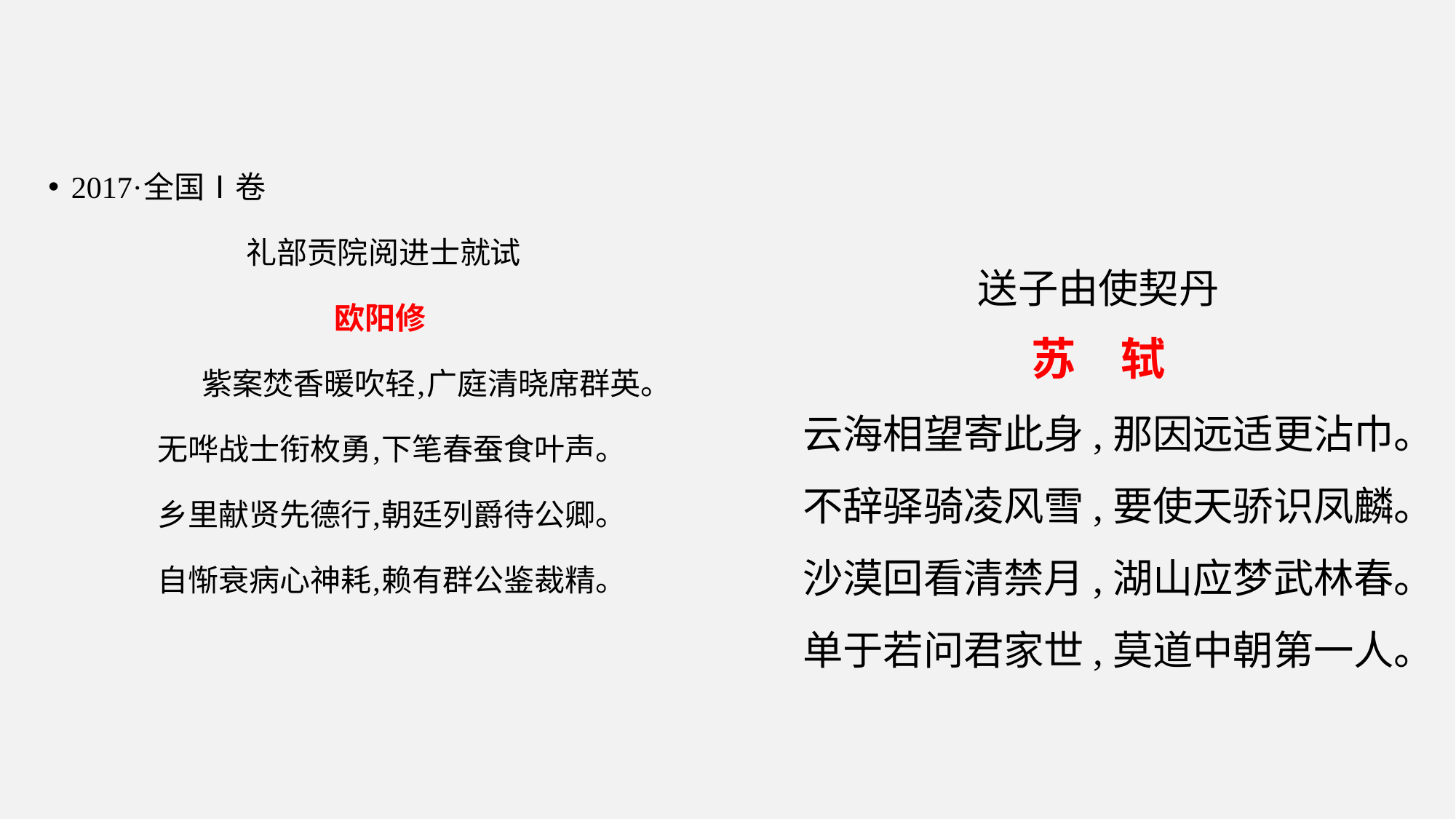

2017·全国Ⅰ卷
 礼部贡院阅进士就试
欧阳修
                紫案焚香暖吹轻,广庭清晓席群英。
	无哗战士衔枚勇,下笔春蚕食叶声。
	乡里献贤先德行,朝廷列爵待公卿。
	自惭衰病心神耗,赖有群公鉴裁精。

送子由使契丹
苏　轼
云海相望寄此身,那因远适更沾巾。
不辞驿骑凌风雪,要使天骄识凤麟。
沙漠回看清禁月,湖山应梦武林春。
单于若问君家世,莫道中朝第一人。